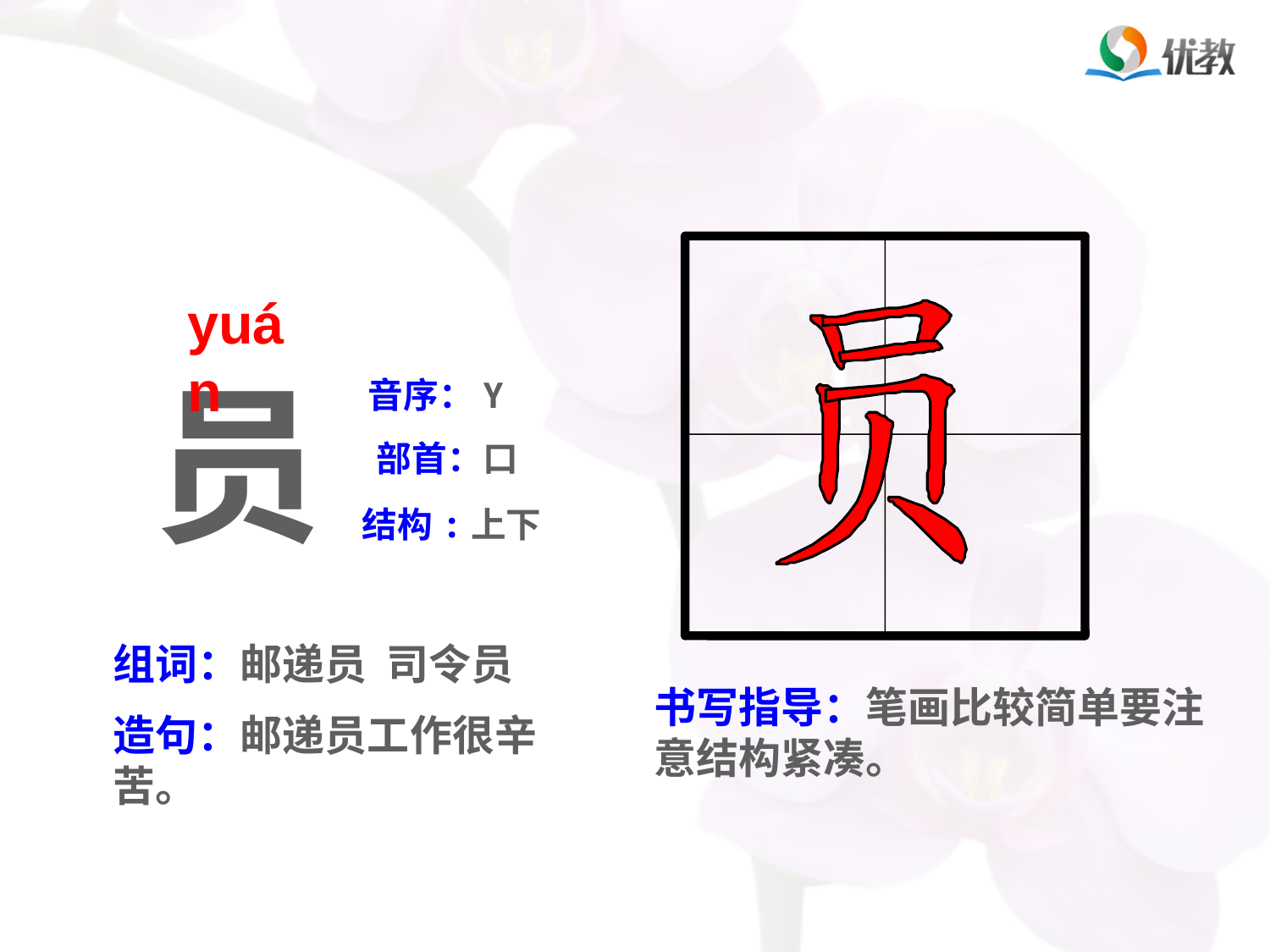

yuán

员
音序：Y

部首：口
结构:上下

组词：邮递员  司令员
书写指导：笔画比较简单要注意结构紧凑。
造句：邮递员工作很辛苦。